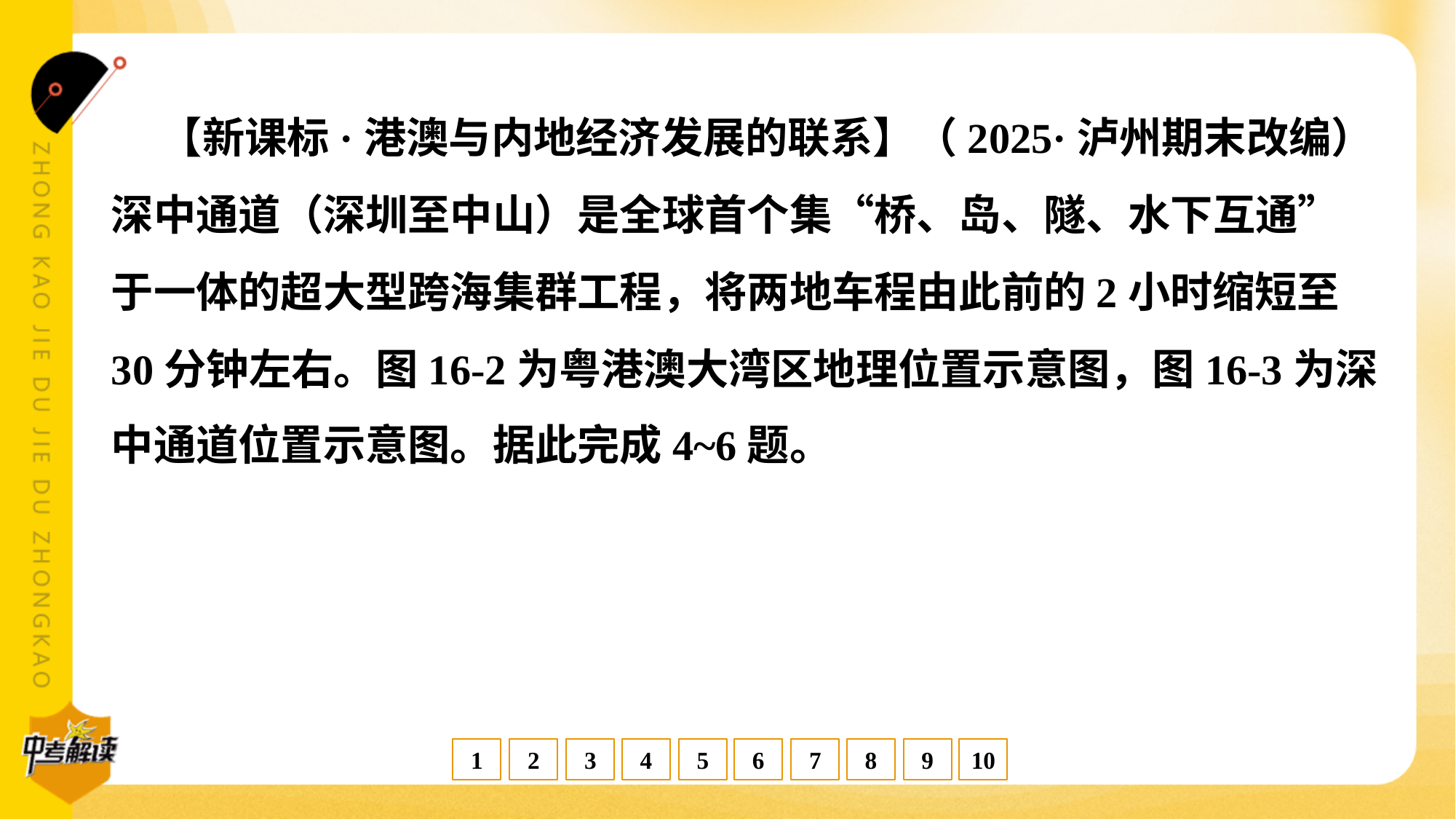

【新课标·港澳与内地经济发展的联系】（2025·泸州期末改编）
深中通道（深圳至中山）是全球首个集“桥、岛、隧、水下互通”
于一体的超大型跨海集群工程，将两地车程由此前的2小时缩短至
30分钟左右。图16-2为粤港澳大湾区地理位置示意图，图16-3为深
中通道位置示意图。据此完成4~6题。#1